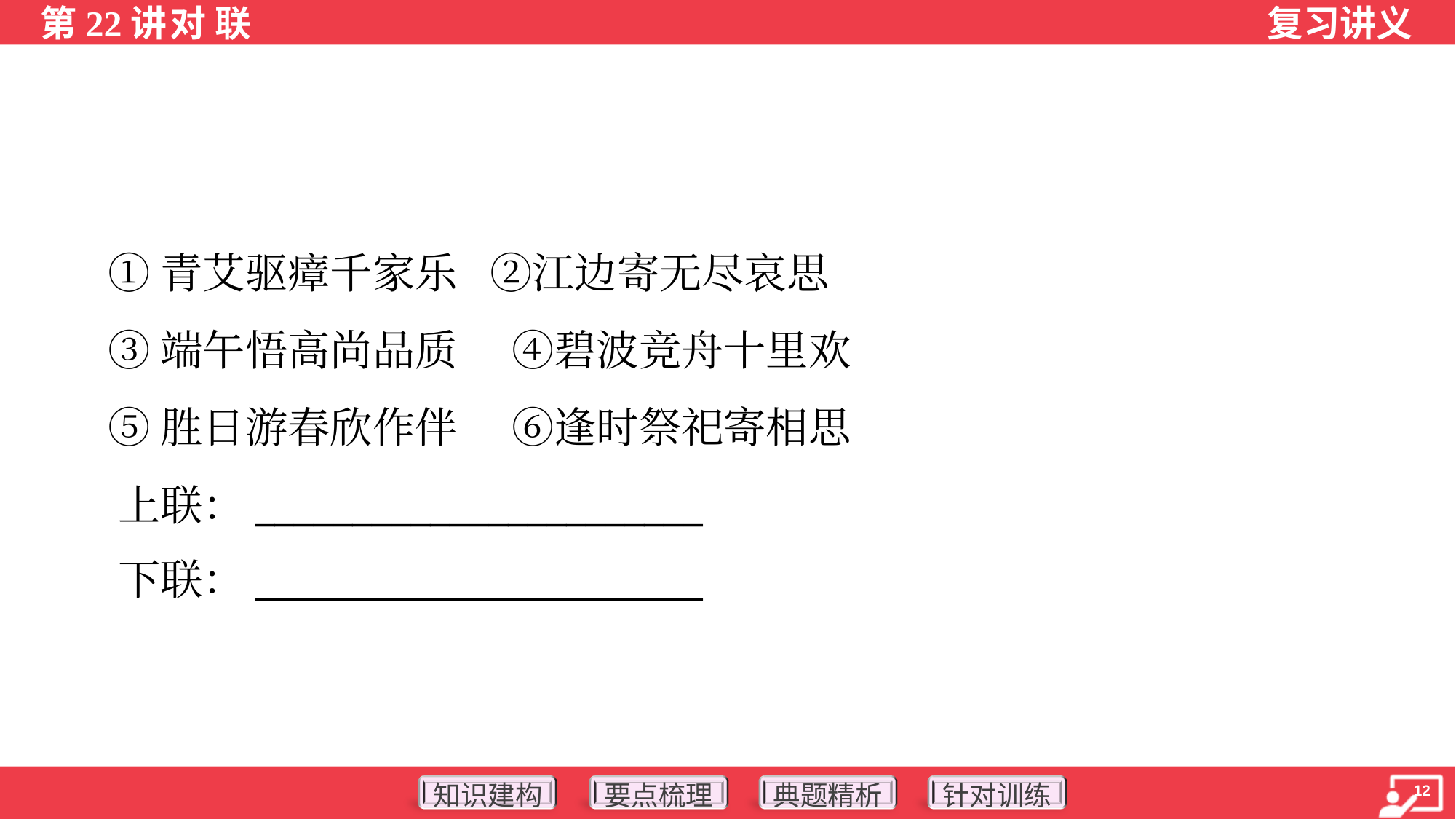

①青艾驱瘴千家乐   ②江边寄无尽哀思
    ③端午悟高尚品质     ④碧波竞舟十里欢
    ⑤胜日游春欣作伴     ⑥逢时祭祀寄相思
    上联：_______________________
    下联：_______________________